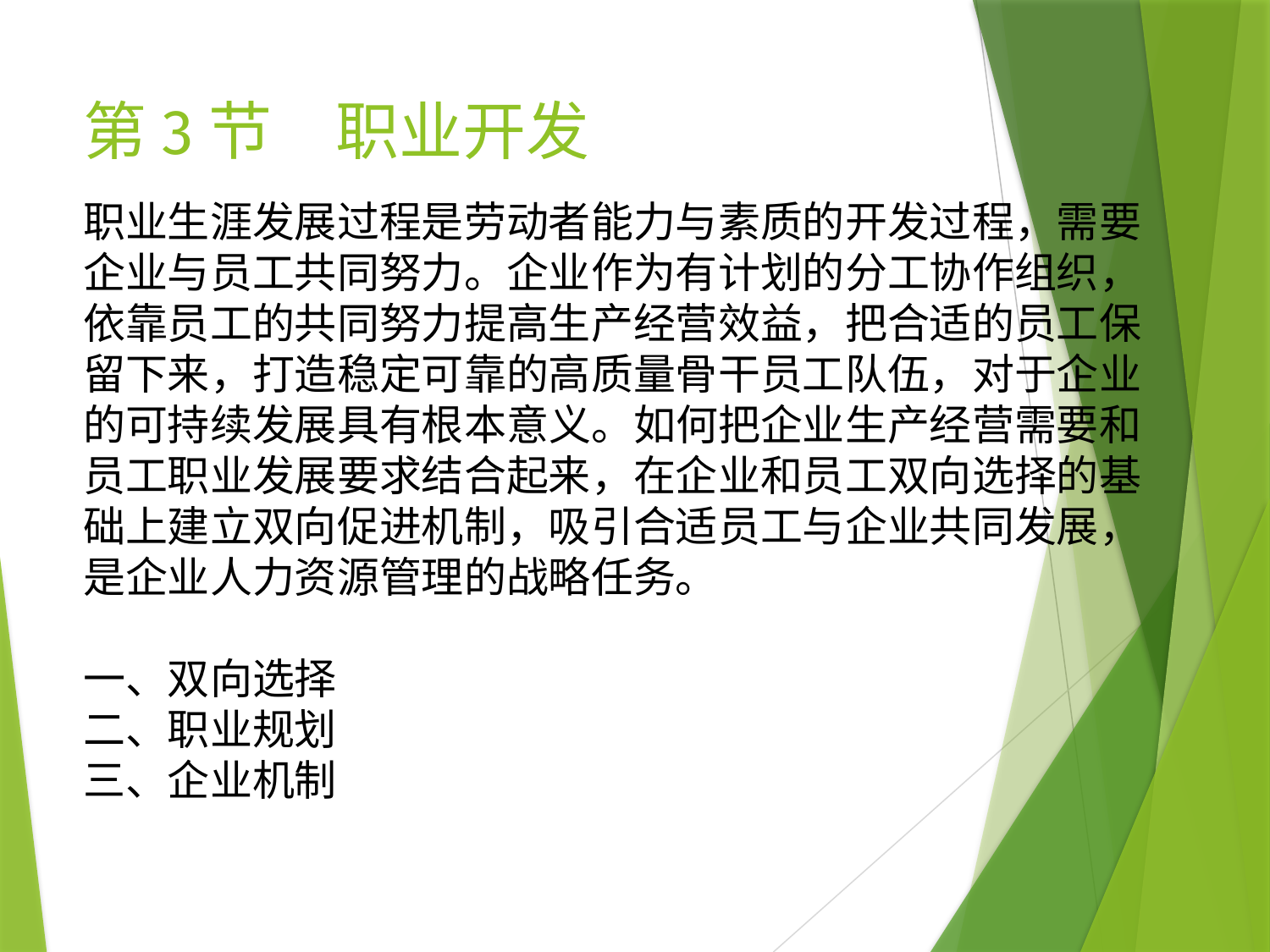

# 第3节　职业开发
职业生涯发展过程是劳动者能力与素质的开发过程，需要企业与员工共同努力。企业作为有计划的分工协作组织，依靠员工的共同努力提高生产经营效益，把合适的员工保留下来，打造稳定可靠的高质量骨干员工队伍，对于企业的可持续发展具有根本意义。如何把企业生产经营需要和员工职业发展要求结合起来，在企业和员工双向选择的基础上建立双向促进机制，吸引合适员工与企业共同发展，是企业人力资源管理的战略任务。

一、双向选择
二、职业规划
三、企业机制